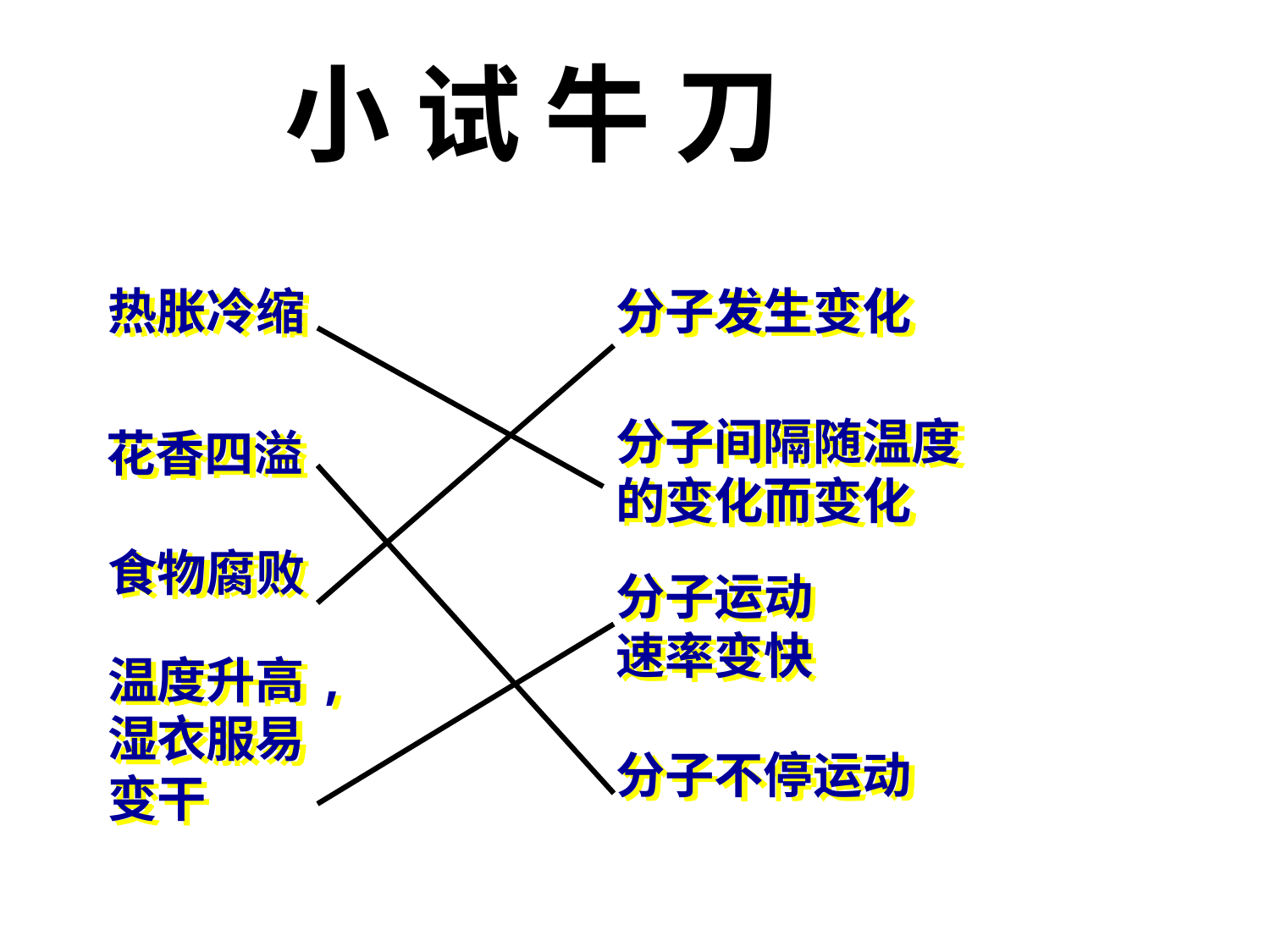

# 小 试 牛 刀
热胀冷缩
分子发生变化

分子间隔随温度
的变化而变化
花香四溢

食物腐败
分子运动速率变快

温度升高,
湿衣服易变干
分子不停运动